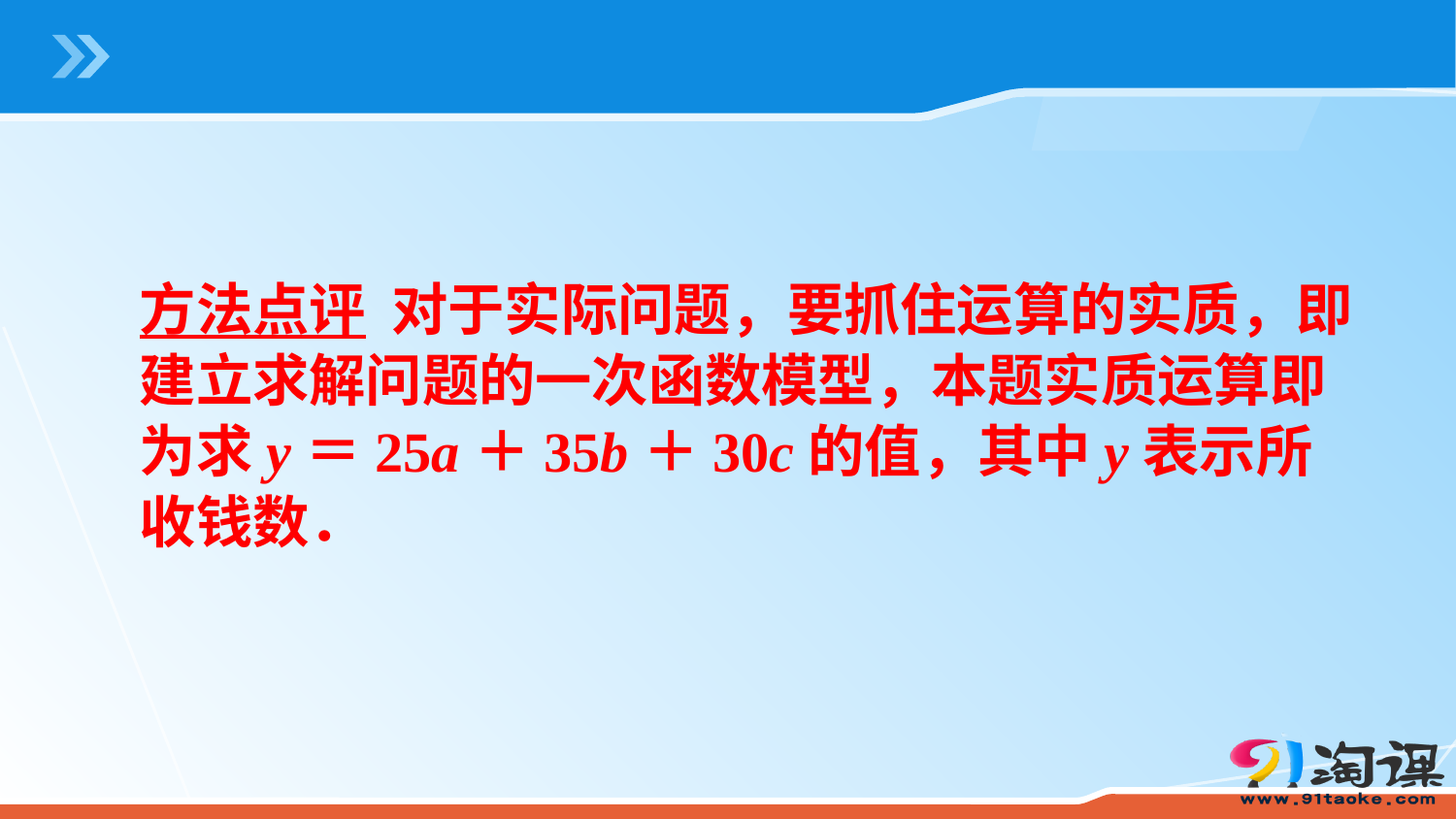

方法点评  对于实际问题，要抓住运算的实质，即建立求解问题的一次函数模型，本题实质运算即为求y＝25a＋35b＋30c的值，其中y表示所收钱数．